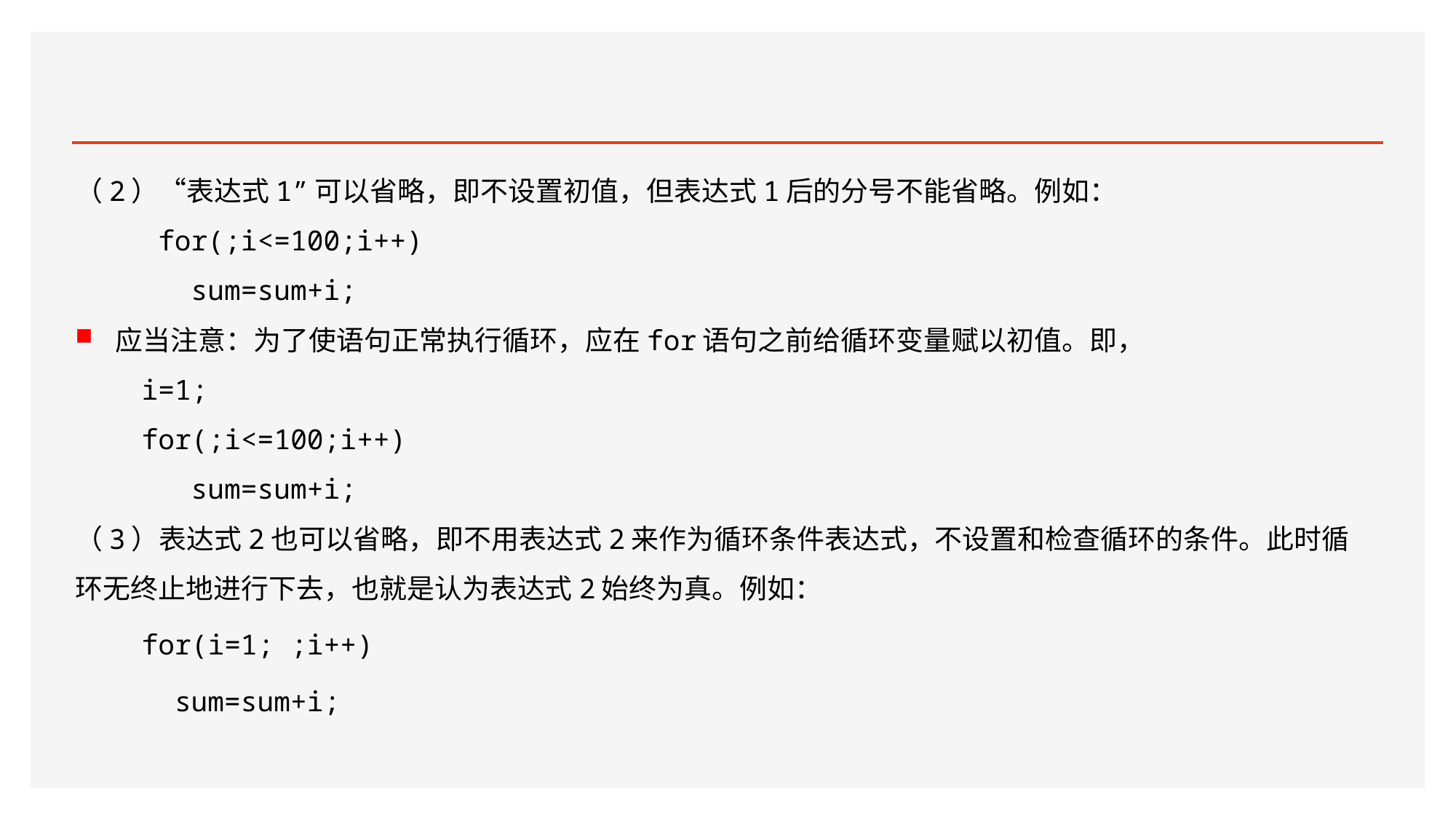

#
（2）“表达式1”可以省略，即不设置初值，但表达式1后的分号不能省略。例如：
     for(;i<=100;i++)
       sum=sum+i;
应当注意：为了使语句正常执行循环，应在for语句之前给循环变量赋以初值。即，
    i=1;
    for(;i<=100;i++)
       sum=sum+i;
（3）表达式2也可以省略，即不用表达式2来作为循环条件表达式，不设置和检查循环的条件。此时循环无终止地进行下去，也就是认为表达式2始终为真。例如：
    for(i=1; ;i++)
      sum=sum+i;